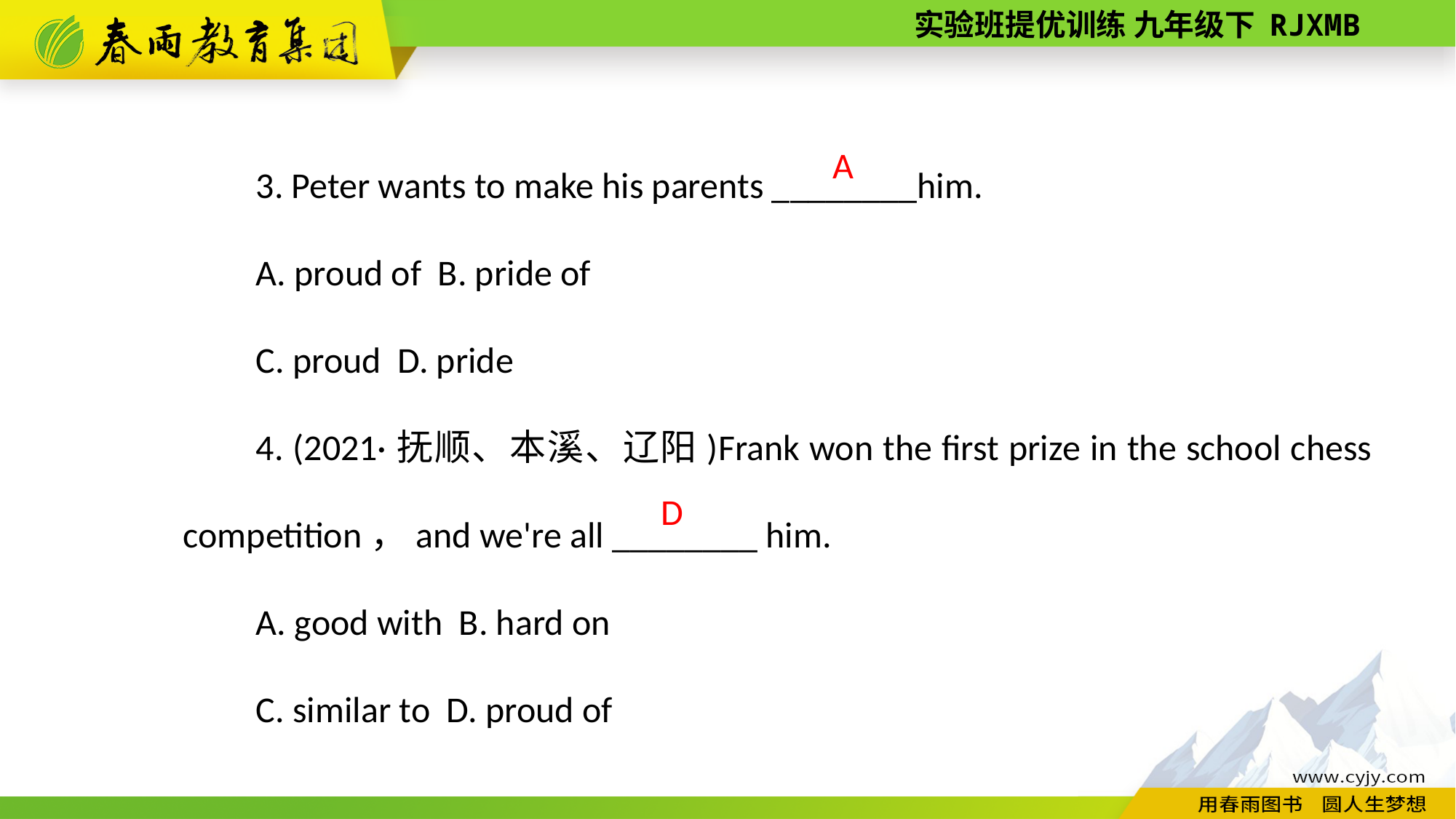

3. Peter wants to make his parents ________him.
A. proud of  B. pride of
C. proud  D. pride
4. (2021·抚顺、本溪、辽阳)Frank won the first prize in the school chess competition，and we're all ________ him.
A. good with  B. hard on
C. similar to  D. proud of
A
 D